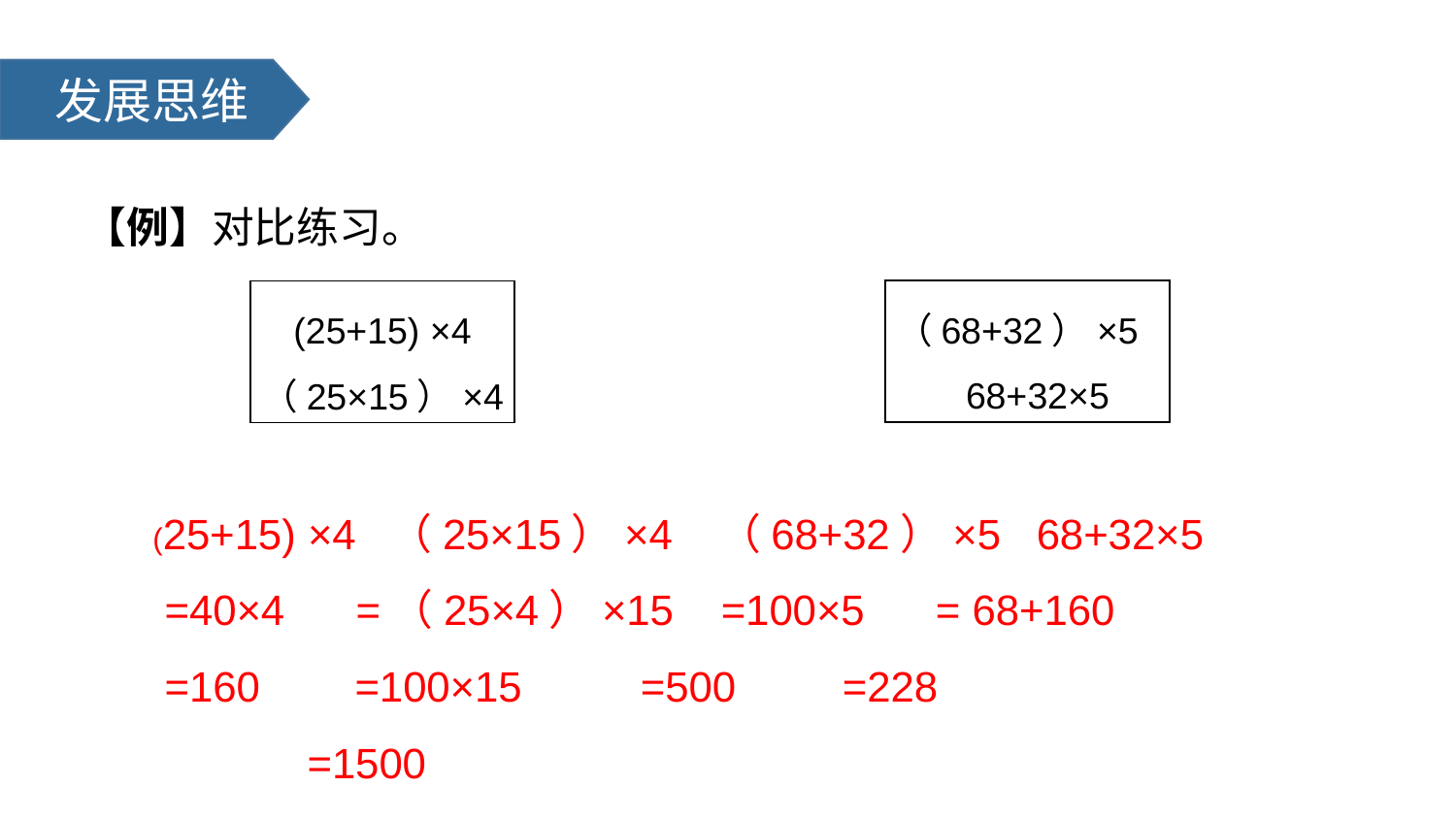

发展思维
【例】对比练习。
（68+32）×5
  68+32×5
(25+15) ×4
（25×15）×4
(25+15) ×4  （25×15）×4   （68+32）×5   68+32×5
 =40×4      =（25×4）×15    =100×5      = 68+160
 =160        =100×15          =500         =228
             =1500